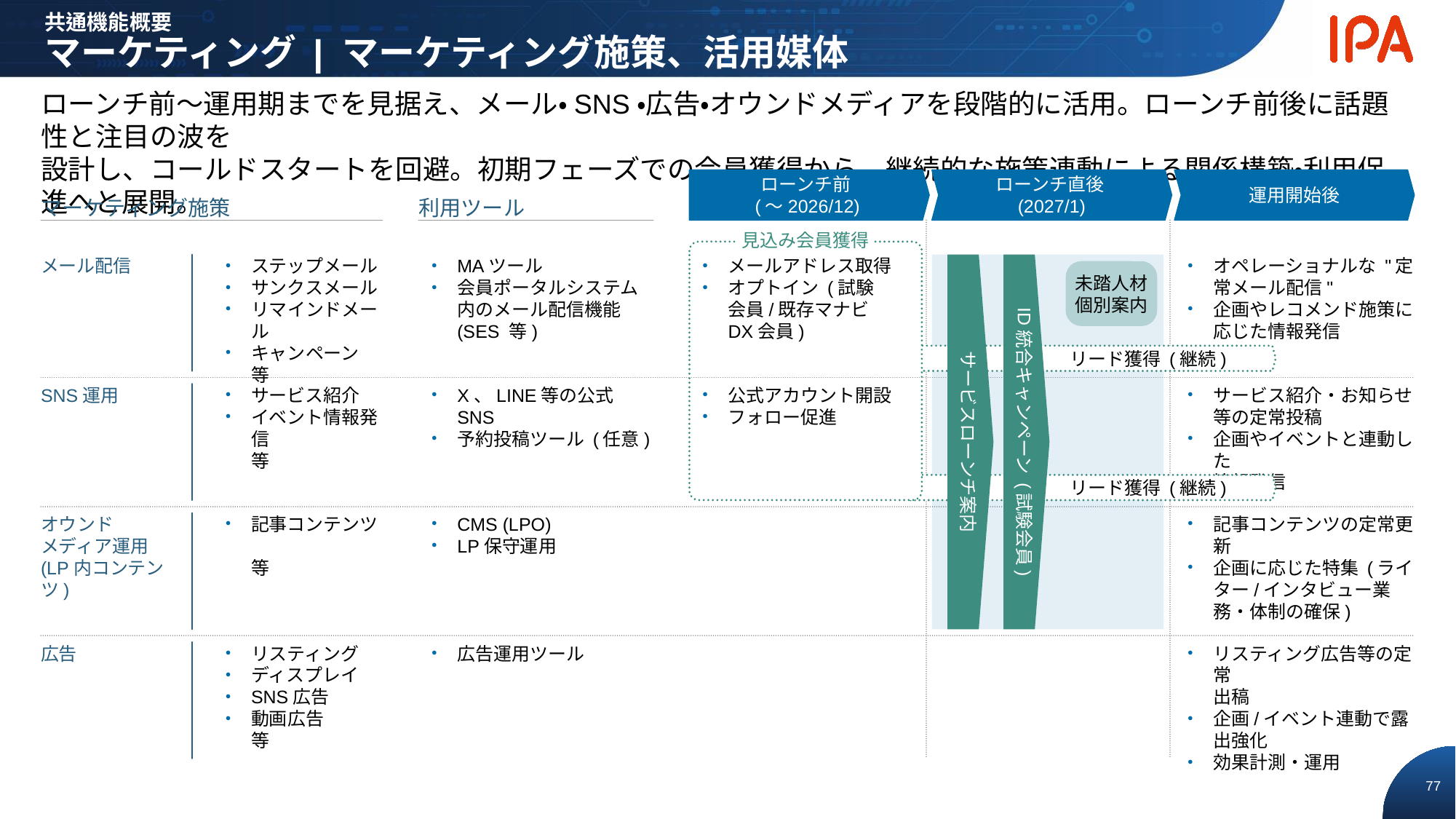

共通機能概要
マーケティング | マーケティング施策、活用媒体
ローンチ前〜運用期までを見据え、メール・SNS・広告・オウンドメディアを段階的に活用。ローンチ前後に話題性と注目の波を
設計し、コールドスタートを回避。初期フェーズでの会員獲得から、継続的な施策連動による関係構築・利用促進へと展開。
ローンチ前
(～2026/12)
ローンチ直後
(2027/1)
運用開始後
マーケティング施策
利用ツール
見込み会員獲得

メール配信
ステップメール
サンクスメール
リマインドメール
キャンペーン
等
MAツール
会員ポータルシステム内のメール配信機能 (SES 等)
メールアドレス取得
オプトイン (試験
会員/既存マナビ
DX会員)

サービスローンチ案内
ID統合キャンペーン (試験会員)
オペレーショナルな "定常メール配信"
企画やレコメンド施策に
応じた情報発信
未踏人材
個別案内
リード獲得 (継続)
SNS運用
サービス紹介
イベント情報発信
等
X、LINE等の公式SNS
予約投稿ツール (任意)
公式アカウント開設
フォロー促進
サービス紹介・お知らせ等の定常投稿
企画やイベントと連動した
情報発信
リード獲得 (継続)
オウンド
メディア運用
(LP内コンテンツ)
記事コンテンツ
等

CMS (LPO)
LP保守運用
記事コンテンツの定常更新
企画に応じた特集 (ライター/インタビュー業務・体制の確保)
広告
リスティング
ディスプレイ
SNS広告
動画広告
等
広告運用ツール
リスティング広告等の定常
出稿
企画/イベント連動で露出強化
効果計測・運用